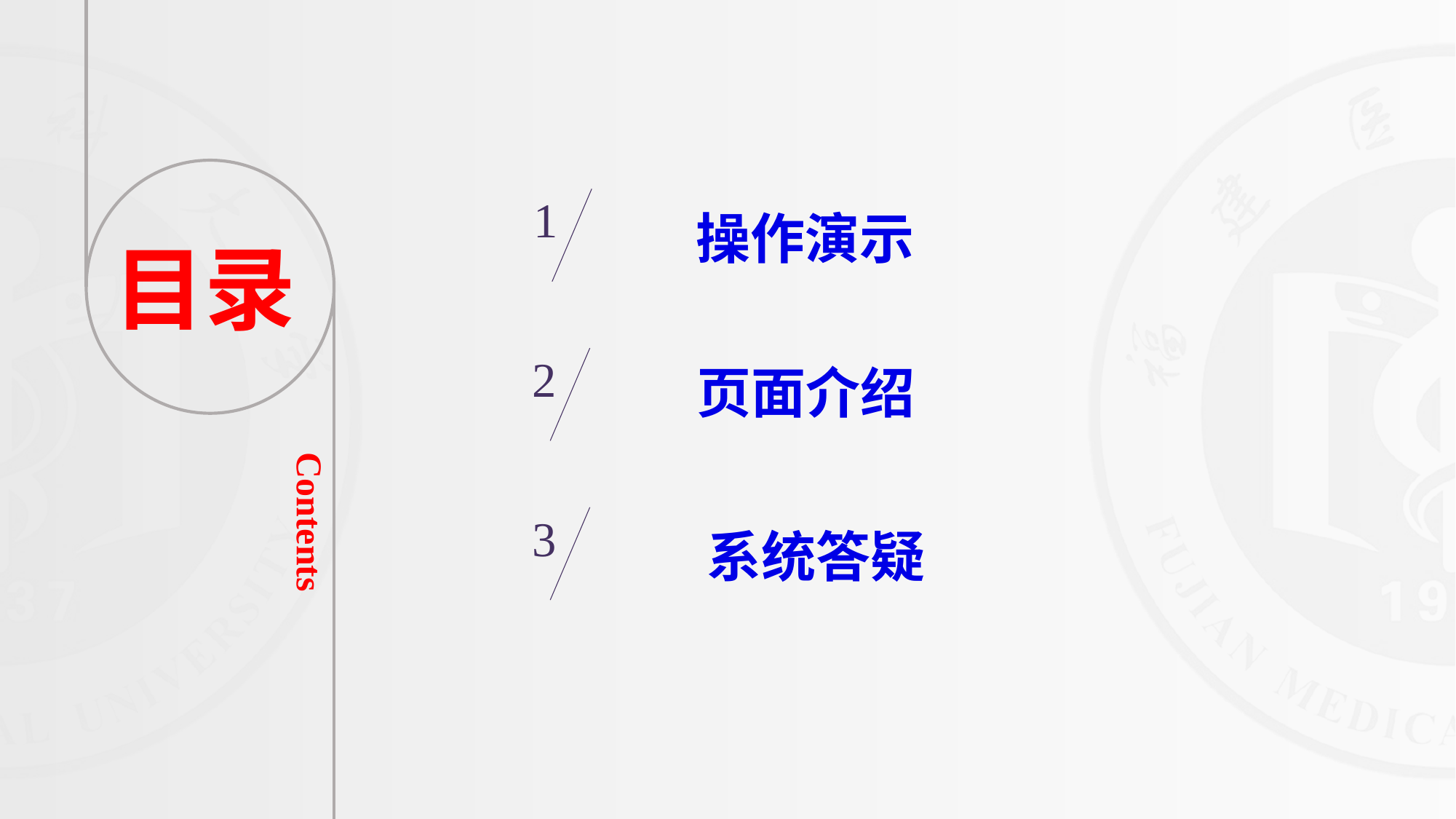

1
操作演示
2

3
系统答疑
页面介绍
目录
Contents